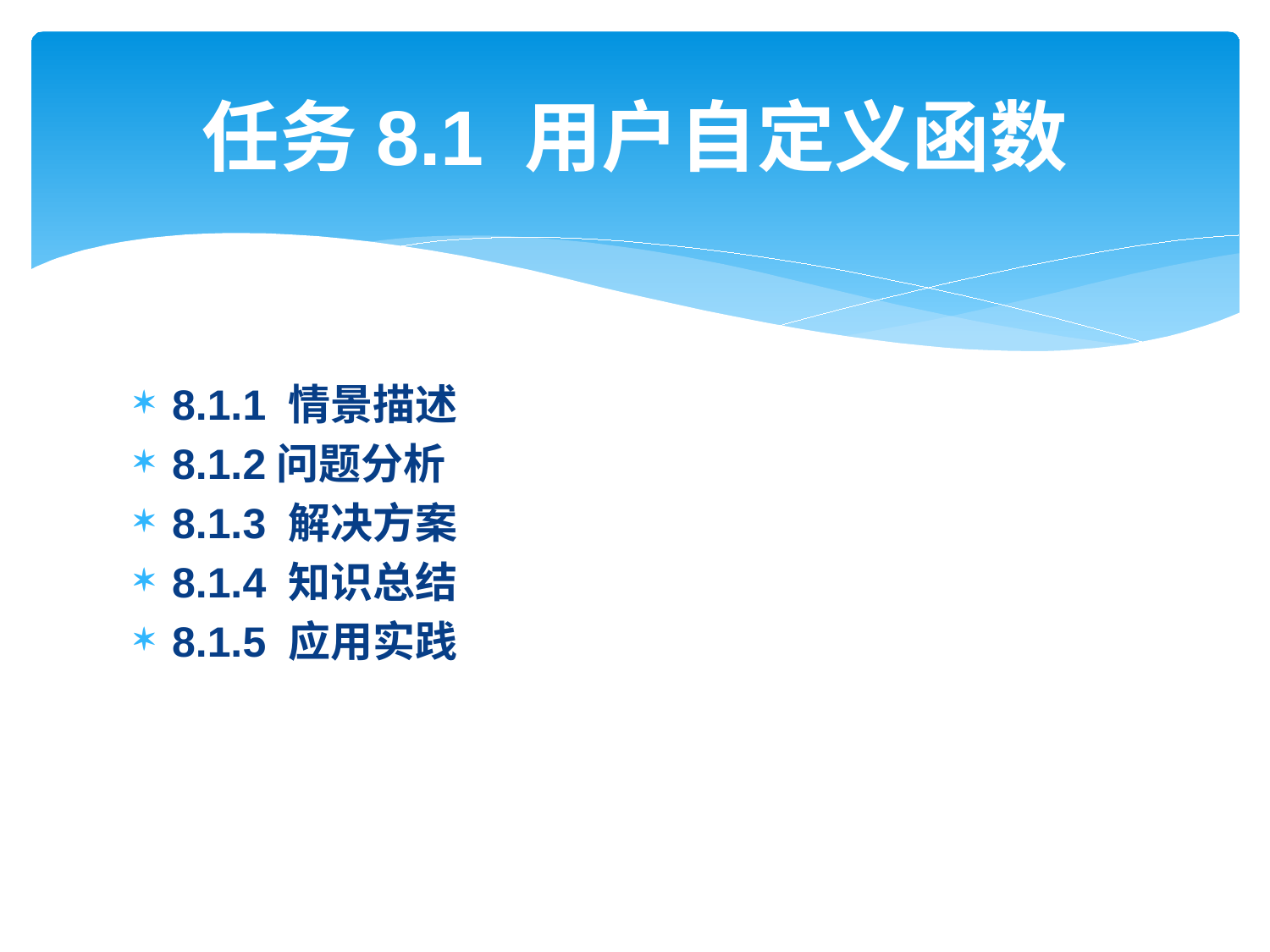

# 任务8.1 用户自定义函数
8.1.1 情景描述
8.1.2问题分析
8.1.3 解决方案
8.1.4 知识总结
8.1.5 应用实践